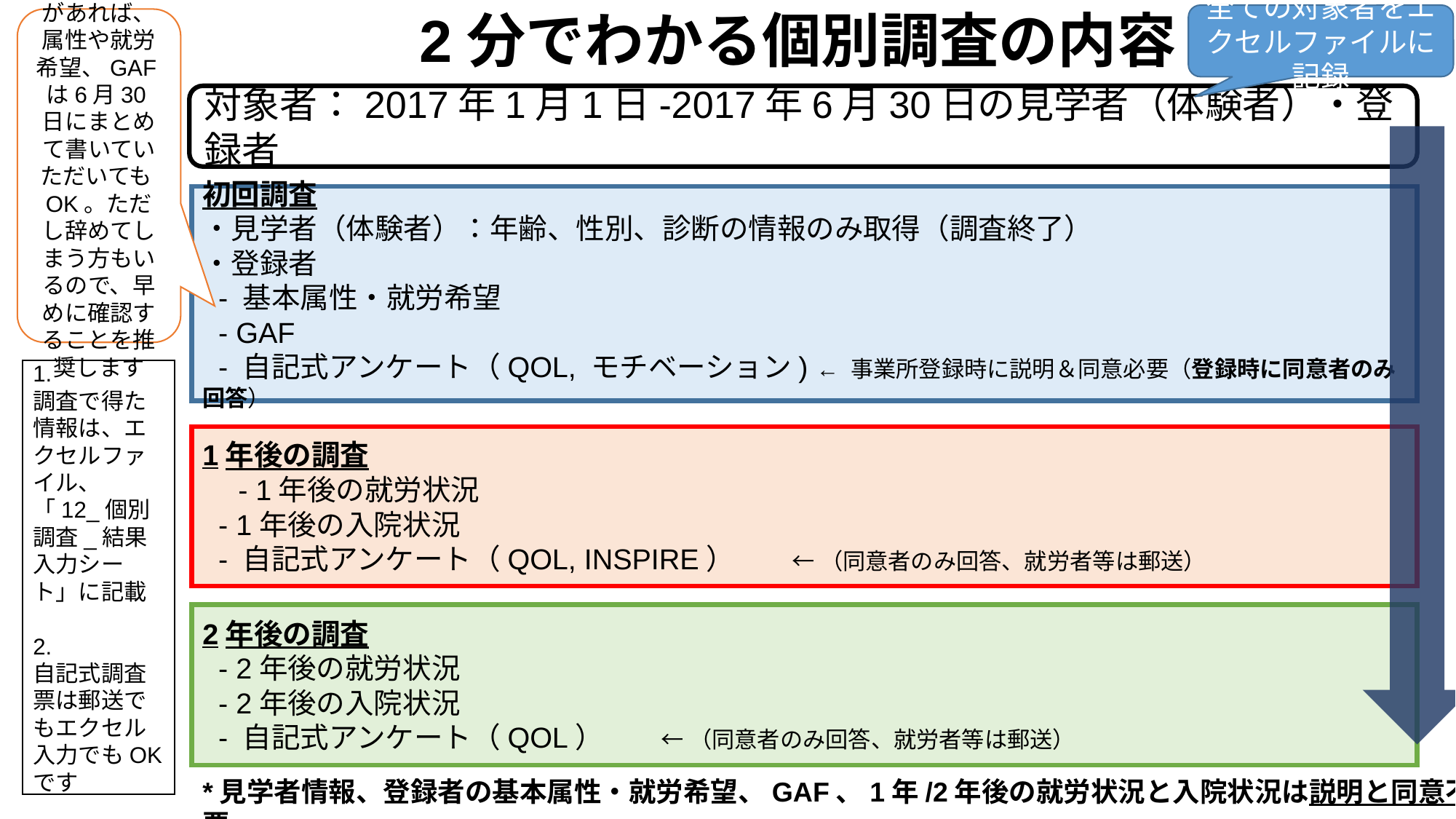

2分でわかる個別調査の内容
全ての対象者をエクセルファイルに記録
記録・記憶があれば、属性や就労希望、GAFは6月30日にまとめて書いていただいてもOK。ただし辞めてしまう方もいるので、早めに確認することを推奨します
対象者：2017年1月1日-2017年6月30日の見学者（体験者）・登録者

初回調査
・見学者（体験者）：年齢、性別、診断の情報のみ取得（調査終了）
・登録者
  - 基本属性・就労希望
  - GAF
  - 自記式アンケート（QOL, モチベーション) ← 事業所登録時に説明＆同意必要（登録時に同意者のみ回答）
1.
調査で得た情報は、エクセルファイル、「12_個別調査_結果入力シート」に記載

2.
自記式調査票は郵送でもエクセル入力でもOKです
1年後の調査
　- 1年後の就労状況
  - 1年後の入院状況
  - 自記式アンケート（QOL, INSPIRE）　　← （同意者のみ回答、就労者等は郵送）
2年後の調査
  - 2年後の就労状況
  - 2年後の入院状況
  - 自記式アンケート（QOL）　　← （同意者のみ回答、就労者等は郵送）
*見学者情報、登録者の基本属性・就労希望、GAF、1年/2年後の就労状況と入院状況は説明と同意不要